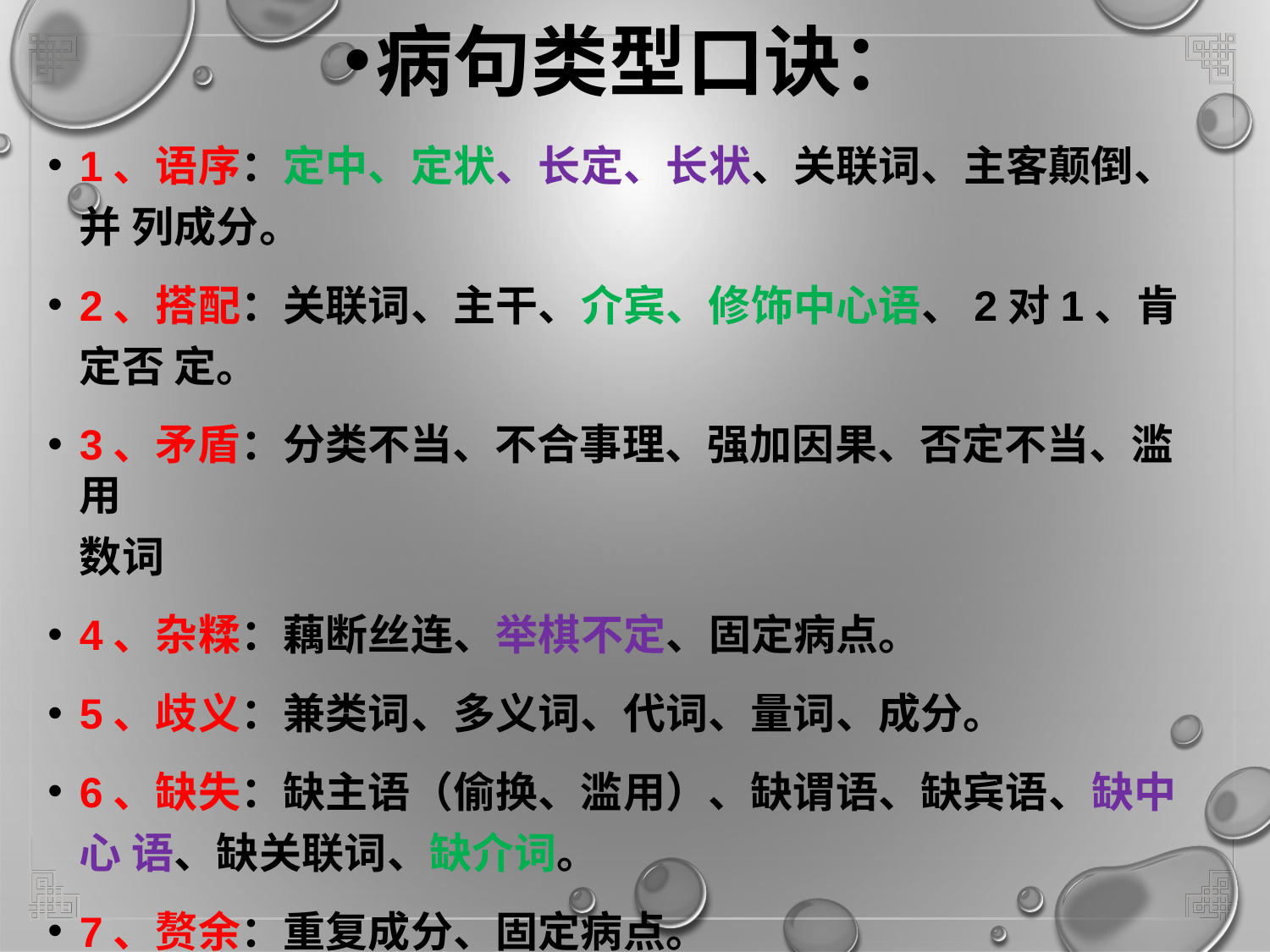

病句类型口诀：
1、语序：定中、定状、长定、长状、关联词、主客颠倒、并 列成分。
2、搭配：关联词、主干、介宾、修饰中心语、2对1、肯定否 定。
3、矛盾：分类不当、不合事理、强加因果、否定不当、滥用
数词
4、杂糅：藕断丝连、举棋不定、固定病点。
5、歧义：兼类词、多义词、代词、量词、成分。
6、缺失：缺主语（偷换、滥用）、缺谓语、缺宾语、缺中心 语、缺关联词、缺介词。
7、赘余：重复成分、固定病点。